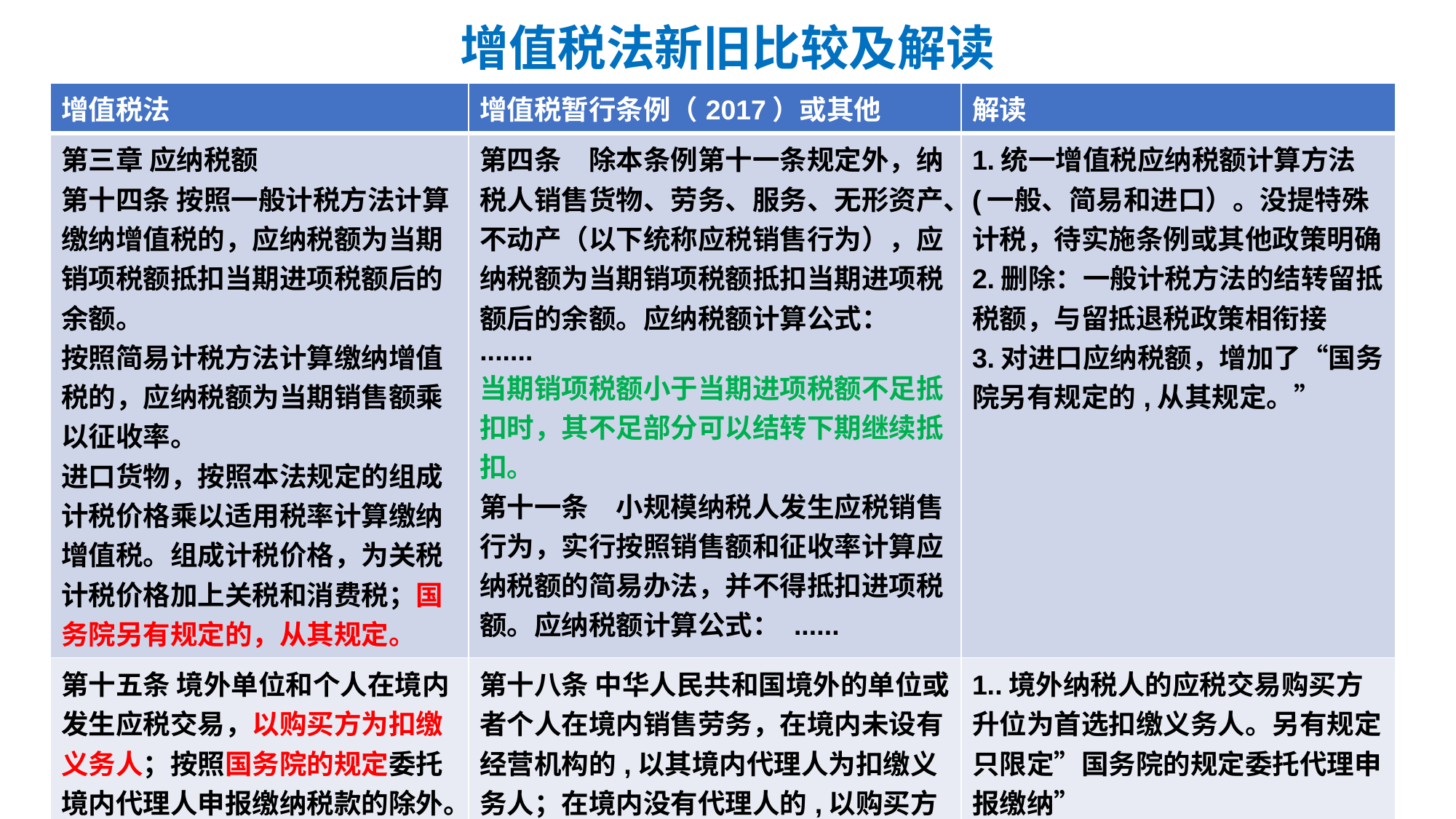

# 增值税法新旧比较及解读
| 增值税法 | 增值税暂行条例（2017）或其他 | 解读 |
| --- | --- | --- |
| 第三章 应纳税额 第十四条 按照一般计税方法计算缴纳增值税的，应纳税额为当期销项税额抵扣当期进项税额后的余额。 按照简易计税方法计算缴纳增值税的，应纳税额为当期销售额乘以征收率。 进口货物，按照本法规定的组成计税价格乘以适用税率计算缴纳增值税。组成计税价格，为关税计税价格加上关税和消费税；国务院另有规定的，从其规定。 | 第四条　除本条例第十一条规定外，纳税人销售货物、劳务、服务、无形资产、不动产（以下统称应税销售行为），应纳税额为当期销项税额抵扣当期进项税额后的余额。应纳税额计算公式： ....... 当期销项税额小于当期进项税额不足抵扣时，其不足部分可以结转下期继续抵扣。 第十一条　小规模纳税人发生应税销售行为，实行按照销售额和征收率计算应纳税额的简易办法，并不得抵扣进项税额。应纳税额计算公式： ...... | 1.统一增值税应纳税额计算方法(一般、简易和进口）。没提特殊计税，待实施条例或其他政策明确 2.删除：一般计税方法的结转留抵税额，与留抵退税政策相衔接 3.对进口应纳税额，增加了“国务院另有规定的,从其规定。” |
| 第十五条 境外单位和个人在境内发生应税交易，以购买方为扣缴义务人；按照国务院的规定委托境内代理人申报缴纳税款的除外。 扣缴义务人依照本法规定代扣代缴税款的，按照销售额乘以税率计算应扣缴税额。 | 第十八条 中华人民共和国境外的单位或者个人在境内销售劳务，在境内未设有经营机构的,以其境内代理人为扣缴义务人；在境内没有代理人的,以购买方为扣缴义务人 | 1..境外纳税人的应税交易购买方升位为首选扣缴义务人。另有规定只限定”国务院的规定委托代理申报缴纳” 2.扣缴税额升格为税法规定，与其他情形的税额计算相统一 境外纳税人计税按税率且不得抵扣 |